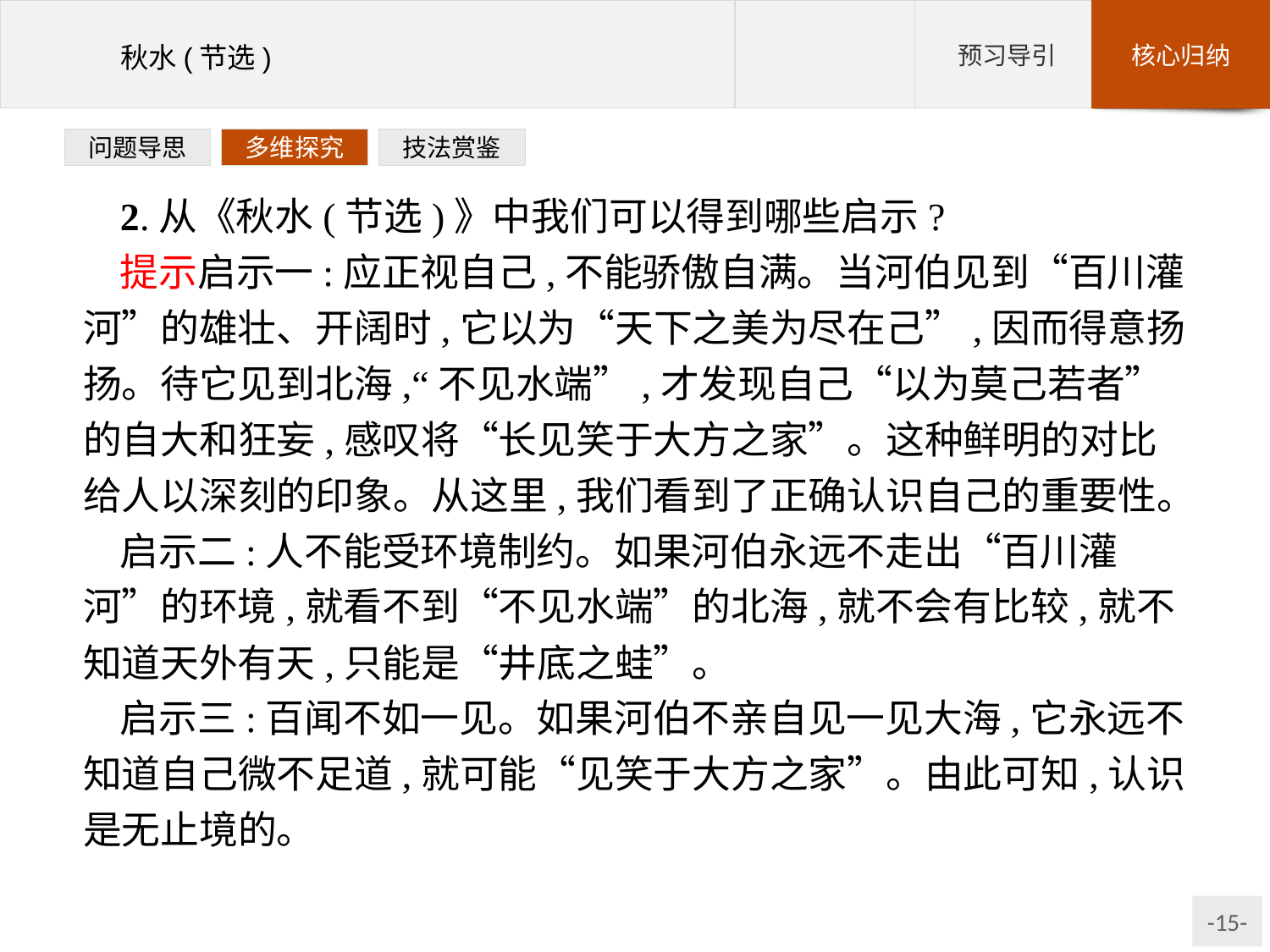

问题导思
多维探究
技法赏鉴
2.从《秋水(节选)》中我们可以得到哪些启示?
提示启示一:应正视自己,不能骄傲自满。当河伯见到“百川灌河”的雄壮、开阔时,它以为“天下之美为尽在己”,因而得意扬扬。待它见到北海,“不见水端”,才发现自己“以为莫己若者”的自大和狂妄,感叹将“长见笑于大方之家”。这种鲜明的对比给人以深刻的印象。从这里,我们看到了正确认识自己的重要性。
启示二:人不能受环境制约。如果河伯永远不走出“百川灌河”的环境,就看不到“不见水端”的北海,就不会有比较,就不知道天外有天,只能是“井底之蛙”。
启示三:百闻不如一见。如果河伯不亲自见一见大海,它永远不知道自己微不足道,就可能“见笑于大方之家”。由此可知,认识是无止境的。